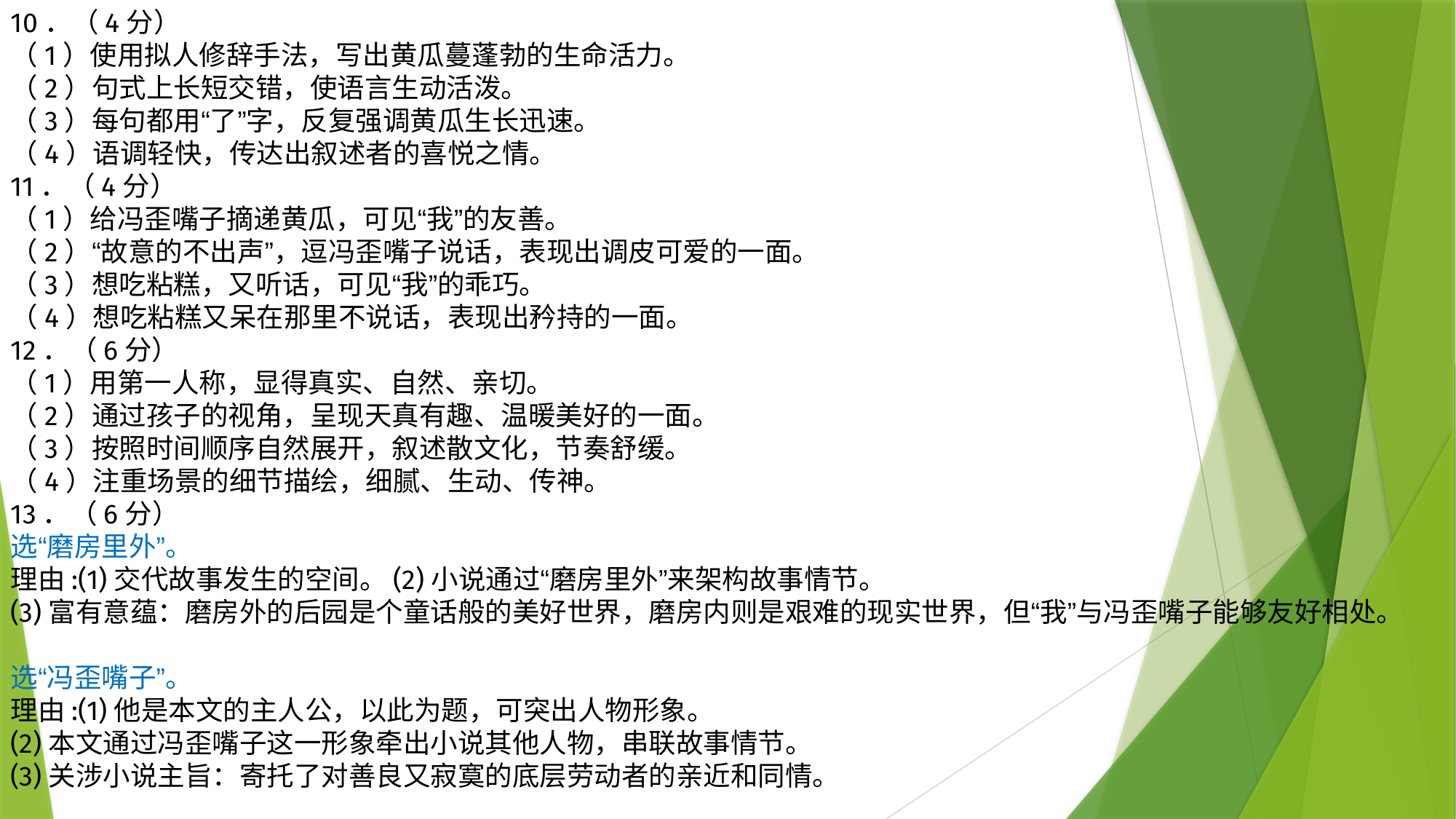

10．（4分）
（1）使用拟人修辞手法，写出黄瓜蔓蓬勃的生命活力。
（2）句式上长短交错，使语言生动活泼。
（3）每句都用“了”字，反复强调黄瓜生长迅速。
（4）语调轻快，传达出叙述者的喜悦之情。
11．（4分）
（1）给冯歪嘴子摘递黄瓜，可见“我”的友善。
（2）“故意的不出声”，逗冯歪嘴子说话，表现出调皮可爱的一面。
（3）想吃粘糕，又听话，可见“我”的乖巧。
（4）想吃粘糕又呆在那里不说话，表现出矜持的一面。
12．（6分）
（1）用第一人称，显得真实、自然、亲切。
（2）通过孩子的视角，呈现天真有趣、温暖美好的一面。
（3）按照时间顺序自然展开，叙述散文化，节奏舒缓。
（4）注重场景的细节描绘，细腻、生动、传神。
13．（6分）
选“磨房里外”。
理由:(1)交代故事发生的空间。(2)小说通过“磨房里外”来架构故事情节。
(3)富有意蕴：磨房外的后园是个童话般的美好世界，磨房内则是艰难的现实世界，但“我”与冯歪嘴子能够友好相处。

选“冯歪嘴子”。
理由:(1)他是本文的主人公，以此为题，可突出人物形象。
(2)本文通过冯歪嘴子这一形象牵出小说其他人物，串联故事情节。
(3)关涉小说主旨：寄托了对善良又寂寞的底层劳动者的亲近和同情。